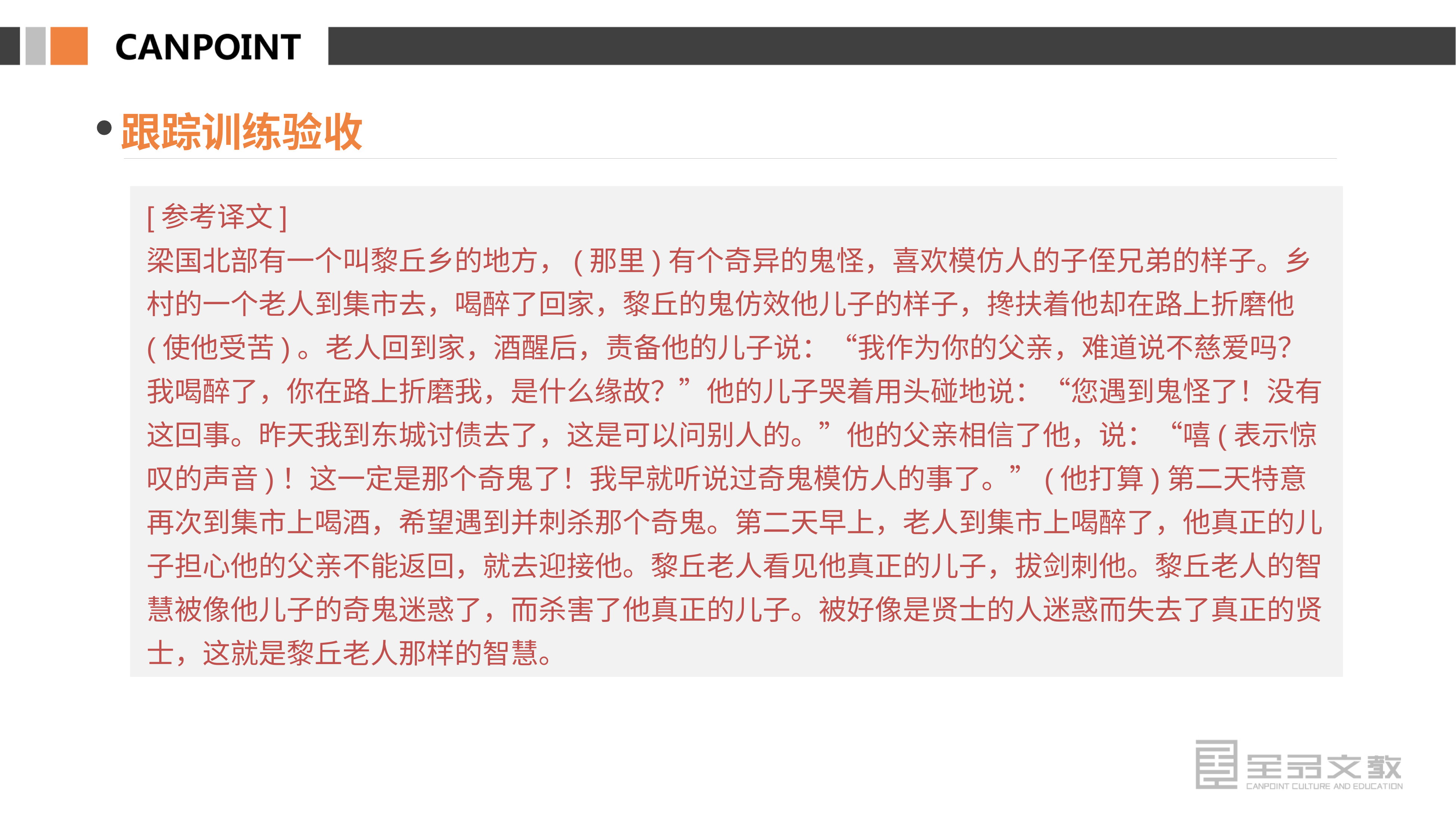

跟踪训练验收

[参考译文]
梁国北部有一个叫黎丘乡的地方，(那里)有个奇异的鬼怪，喜欢模仿人的子侄兄弟的样子。乡村的一个老人到集市去，喝醉了回家，黎丘的鬼仿效他儿子的样子，搀扶着他却在路上折磨他(使他受苦)。老人回到家，酒醒后，责备他的儿子说：“我作为你的父亲，难道说不慈爱吗？我喝醉了，你在路上折磨我，是什么缘故？”他的儿子哭着用头碰地说：“您遇到鬼怪了！没有这回事。昨天我到东城讨债去了，这是可以问别人的。”他的父亲相信了他，说：“嘻(表示惊叹的声音)！这一定是那个奇鬼了！我早就听说过奇鬼模仿人的事了。”(他打算)第二天特意再次到集市上喝酒，希望遇到并刺杀那个奇鬼。第二天早上，老人到集市上喝醉了，他真正的儿子担心他的父亲不能返回，就去迎接他。黎丘老人看见他真正的儿子，拔剑刺他。黎丘老人的智慧被像他儿子的奇鬼迷惑了，而杀害了他真正的儿子。被好像是贤士的人迷惑而失去了真正的贤士，这就是黎丘老人那样的智慧。